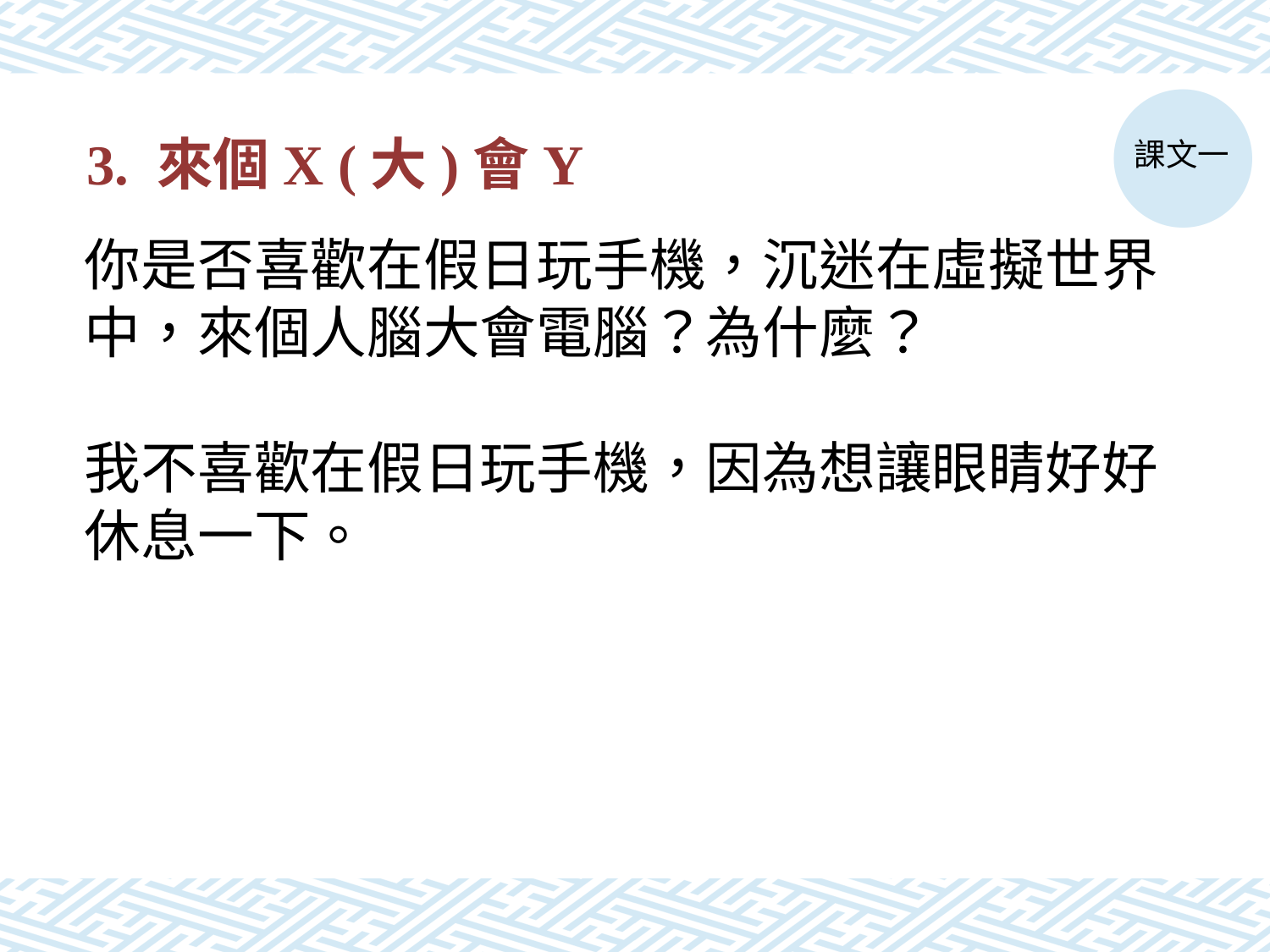

課文一
# 3. 來個X (大)會Y
你是否喜歡在假日玩手機，沉迷在虛擬世界中，來個人腦大會電腦？為什麼？

我不喜歡在假日玩手機，因為想讓眼睛好好休息一下。